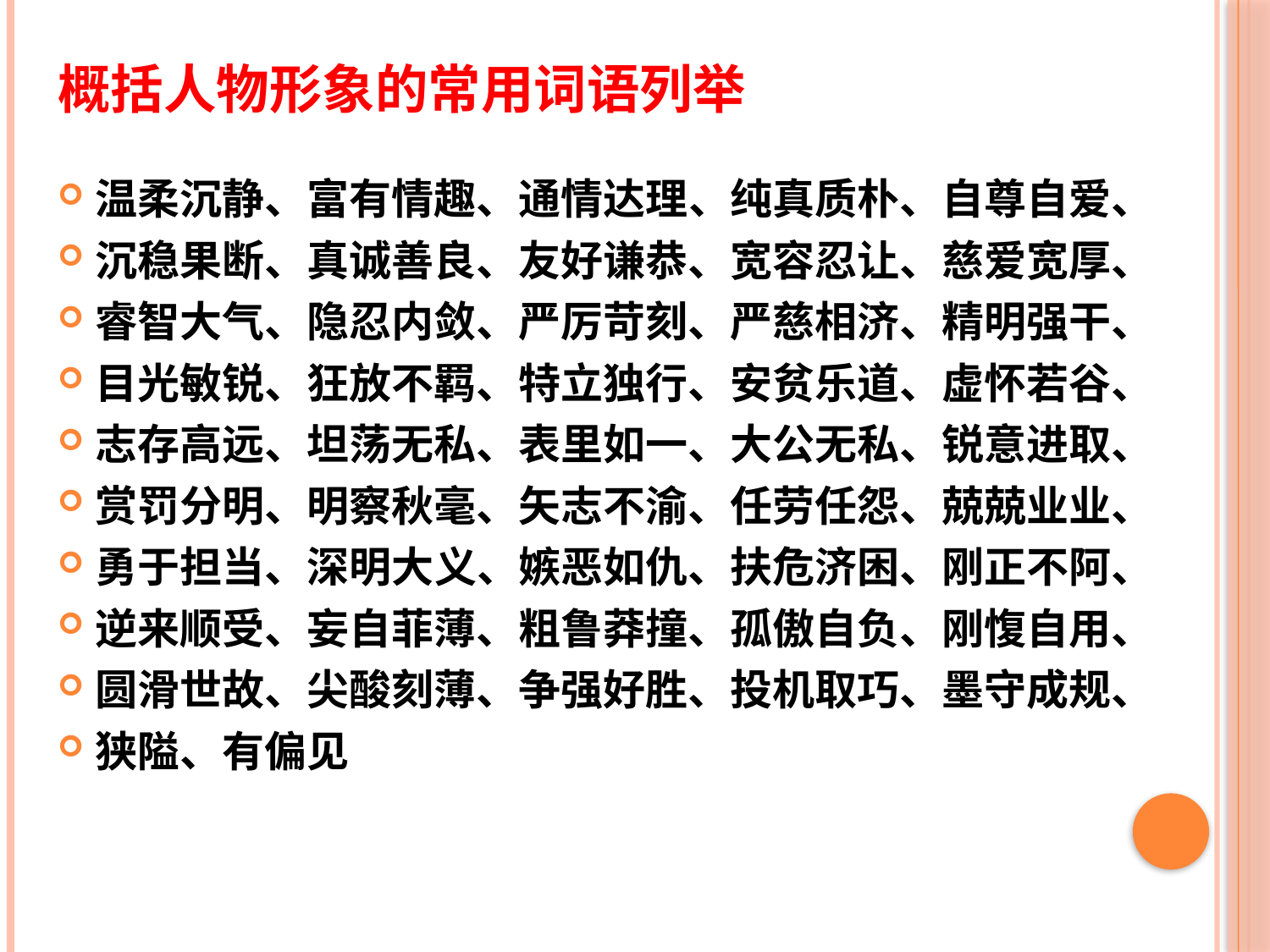

概括人物形象的常用词语列举
温柔沉静、富有情趣、通情达理、纯真质朴、自尊自爱、
沉稳果断、真诚善良、友好谦恭、宽容忍让、慈爱宽厚、
睿智大气、隐忍内敛、严厉苛刻、严慈相济、精明强干、
目光敏锐、狂放不羁、特立独行、安贫乐道、虚怀若谷、
志存高远、坦荡无私、表里如一、大公无私、锐意进取、
赏罚分明、明察秋毫、矢志不渝、任劳任怨、兢兢业业、
勇于担当、深明大义、嫉恶如仇、扶危济困、刚正不阿、
逆来顺受、妄自菲薄、粗鲁莽撞、孤傲自负、刚愎自用、
圆滑世故、尖酸刻薄、争强好胜、投机取巧、墨守成规、
狭隘、有偏见